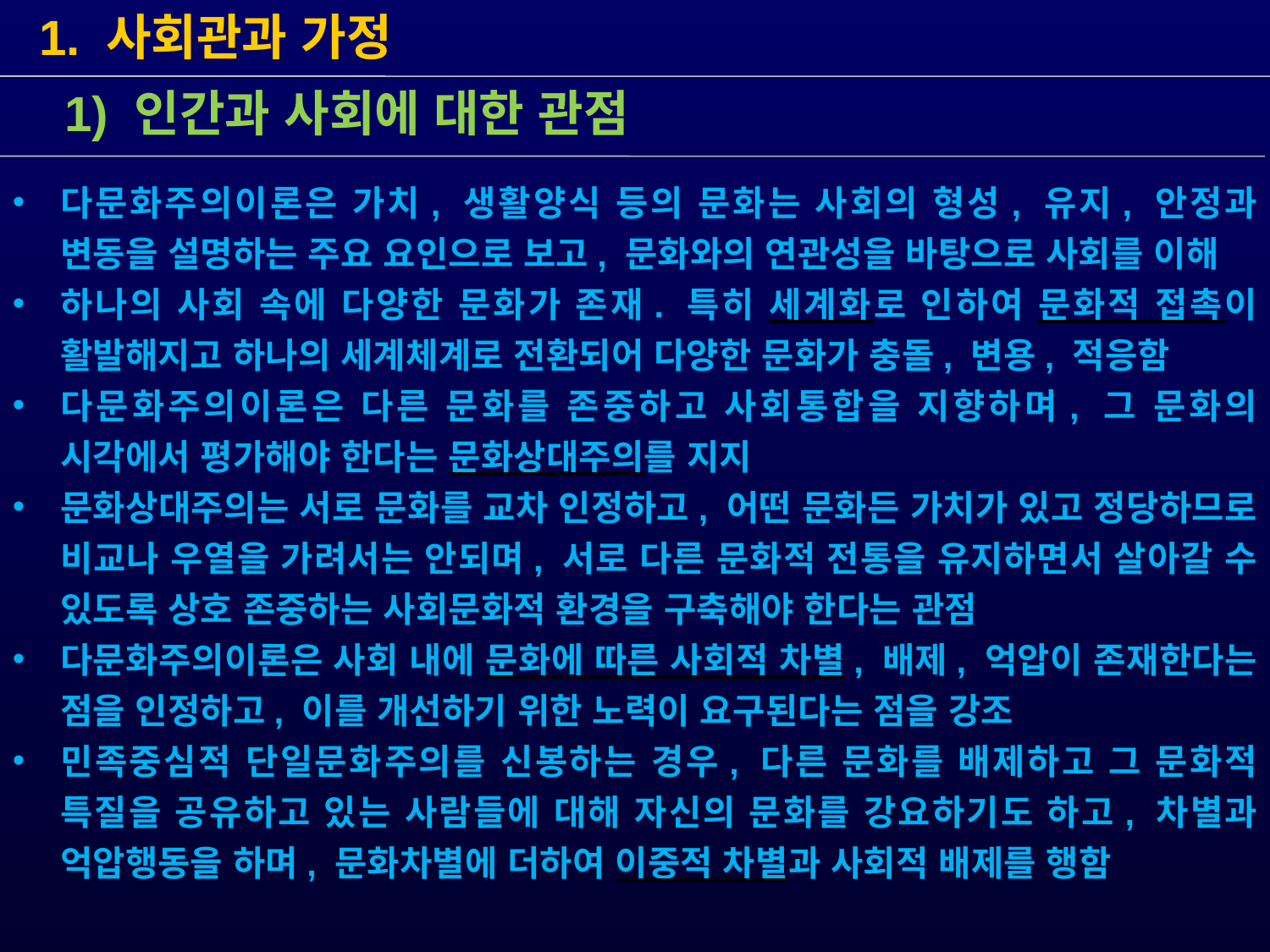

1. 사회관과 가정

다문화주의이론은 가치, 생활양식 등의 문화는 사회의 형성, 유지, 안정과 변동을 설명하는 주요 요인으로 보고, 문화와의 연관성을 바탕으로 사회를 이해
하나의 사회 속에 다양한 문화가 존재. 특히 세계화로 인하여 문화적 접촉이 활발해지고 하나의 세계체계로 전환되어 다양한 문화가 충돌, 변용, 적응함
다문화주의이론은 다른 문화를 존중하고 사회통합을 지향하며, 그 문화의 시각에서 평가해야 한다는 문화상대주의를 지지
문화상대주의는 서로 문화를 교차 인정하고, 어떤 문화든 가치가 있고 정당하므로 비교나 우열을 가려서는 안되며, 서로 다른 문화적 전통을 유지하면서 살아갈 수 있도록 상호 존중하는 사회문화적 환경을 구축해야 한다는 관점
다문화주의이론은 사회 내에 문화에 따른 사회적 차별, 배제, 억압이 존재한다는 점을 인정하고, 이를 개선하기 위한 노력이 요구된다는 점을 강조
민족중심적 단일문화주의를 신봉하는 경우, 다른 문화를 배제하고 그 문화적 특질을 공유하고 있는 사람들에 대해 자신의 문화를 강요하기도 하고, 차별과 억압행동을 하며, 문화차별에 더하여 이중적 차별과 사회적 배제를 행함
  1) 인간과 사회에 대한 관점